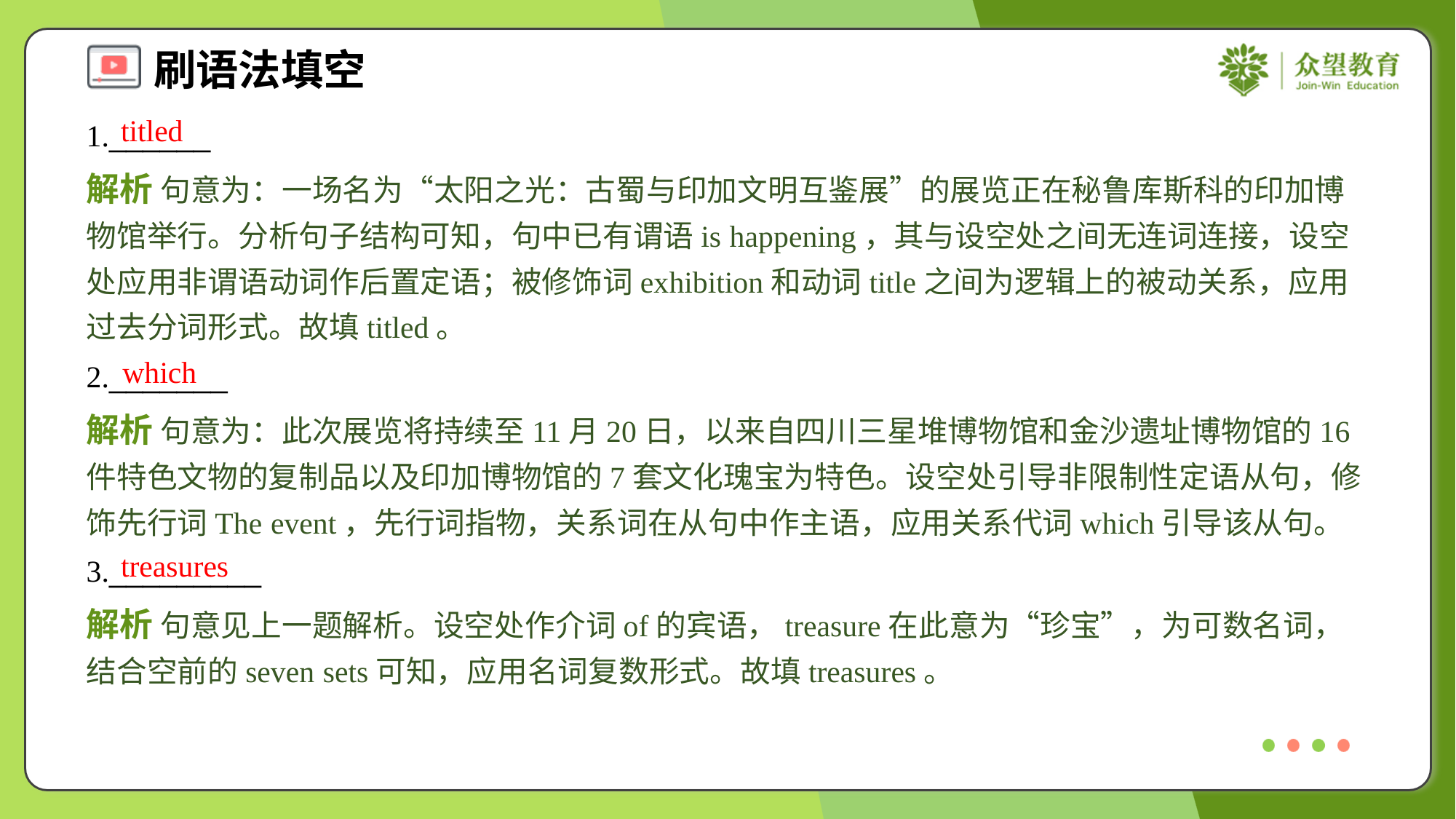

titled
1.______
解析 句意为：一场名为“太阳之光：古蜀与印加文明互鉴展”的展览正在秘鲁库斯科的印加博物馆举行。分析句子结构可知，句中已有谓语is happening，其与设空处之间无连词连接，设空处应用非谓语动词作后置定语；被修饰词exhibition和动词title之间为逻辑上的被动关系，应用过去分词形式。故填titled。
which
2._______
解析 句意为：此次展览将持续至11月20日，以来自四川三星堆博物馆和金沙遗址博物馆的16件特色文物的复制品以及印加博物馆的7套文化瑰宝为特色。设空处引导非限制性定语从句，修饰先行词The event，先行词指物，关系词在从句中作主语，应用关系代词which引导该从句。
treasures
3._________
解析 句意见上一题解析。设空处作介词of的宾语，treasure在此意为“珍宝”，为可数名词，结合空前的seven sets可知，应用名词复数形式。故填treasures。